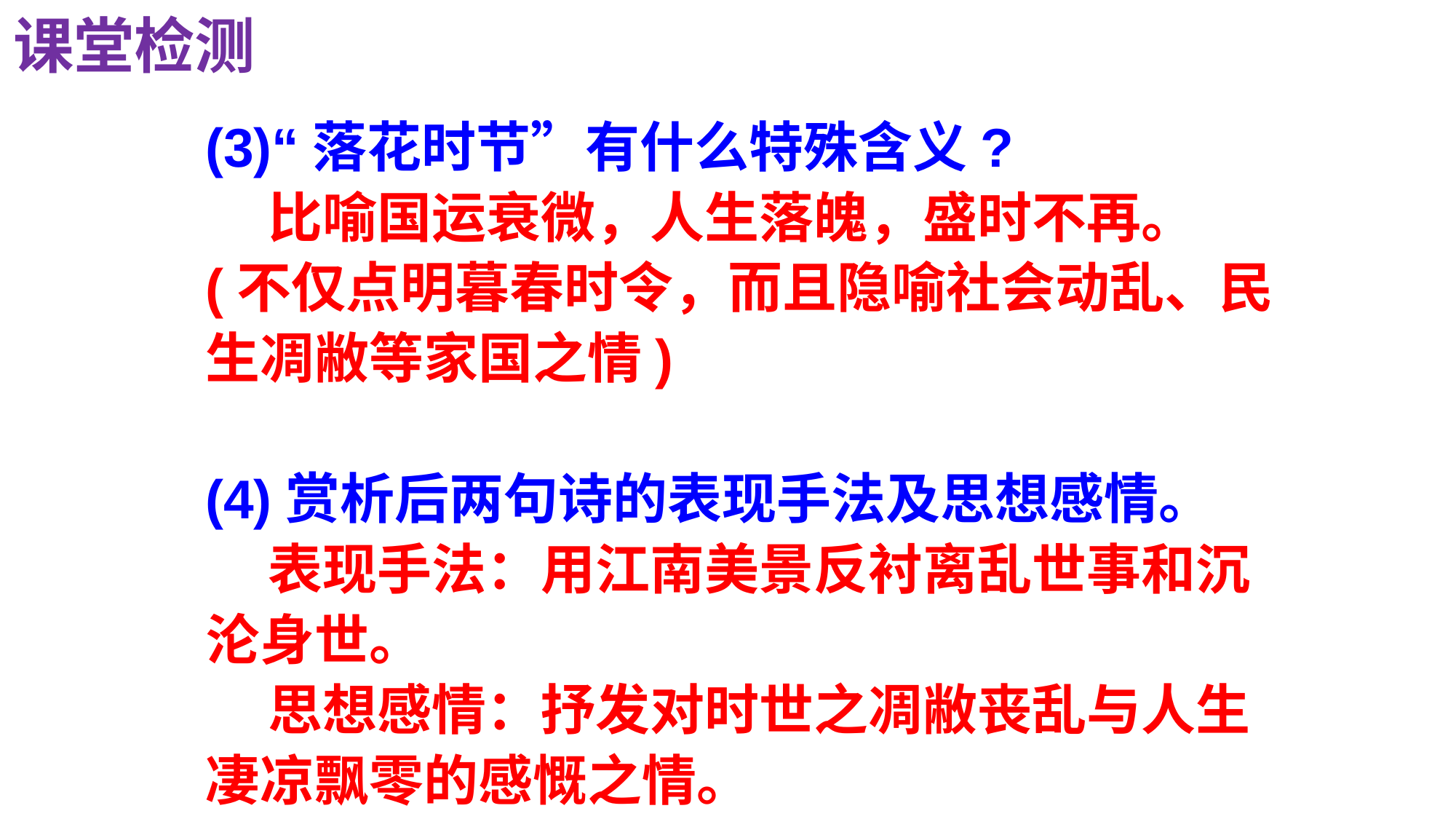

课堂检测
(3)“落花时节”有什么特殊含义?
    比喻国运衰微，人生落魄，盛时不再。(不仅点明暮春时令，而且隐喻社会动乱、民生凋敝等家国之情)

(4)赏析后两句诗的表现手法及思想感情。
    表现手法：用江南美景反衬离乱世事和沉沦身世。
    思想感情：抒发对时世之凋敝丧乱与人生凄凉飘零的感慨之情。